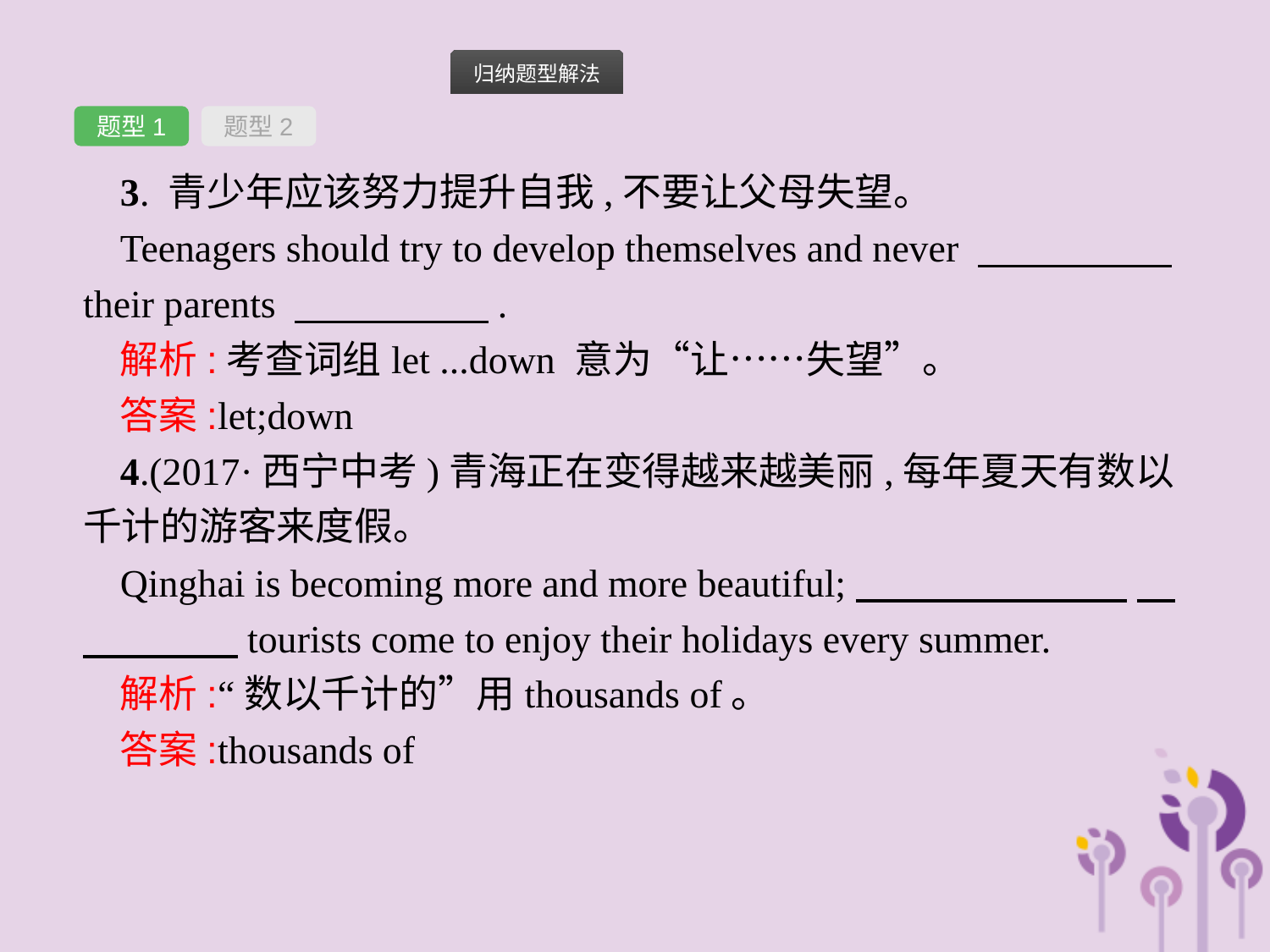

题型1
题型2
3. 青少年应该努力提升自我,不要让父母失望。
Teenagers should try to develop themselves and never 　　　　　their parents 　　　　　.
解析:考查词组let ...down 意为“让……失望”。
答案:let;down
4.(2017·西宁中考)青海正在变得越来越美丽,每年夏天有数以千计的游客来度假。
Qinghai is becoming more and more beautiful;　　　　　　　 　　　　　tourists come to enjoy their holidays every summer.
解析:“数以千计的”用thousands of。
答案:thousands of